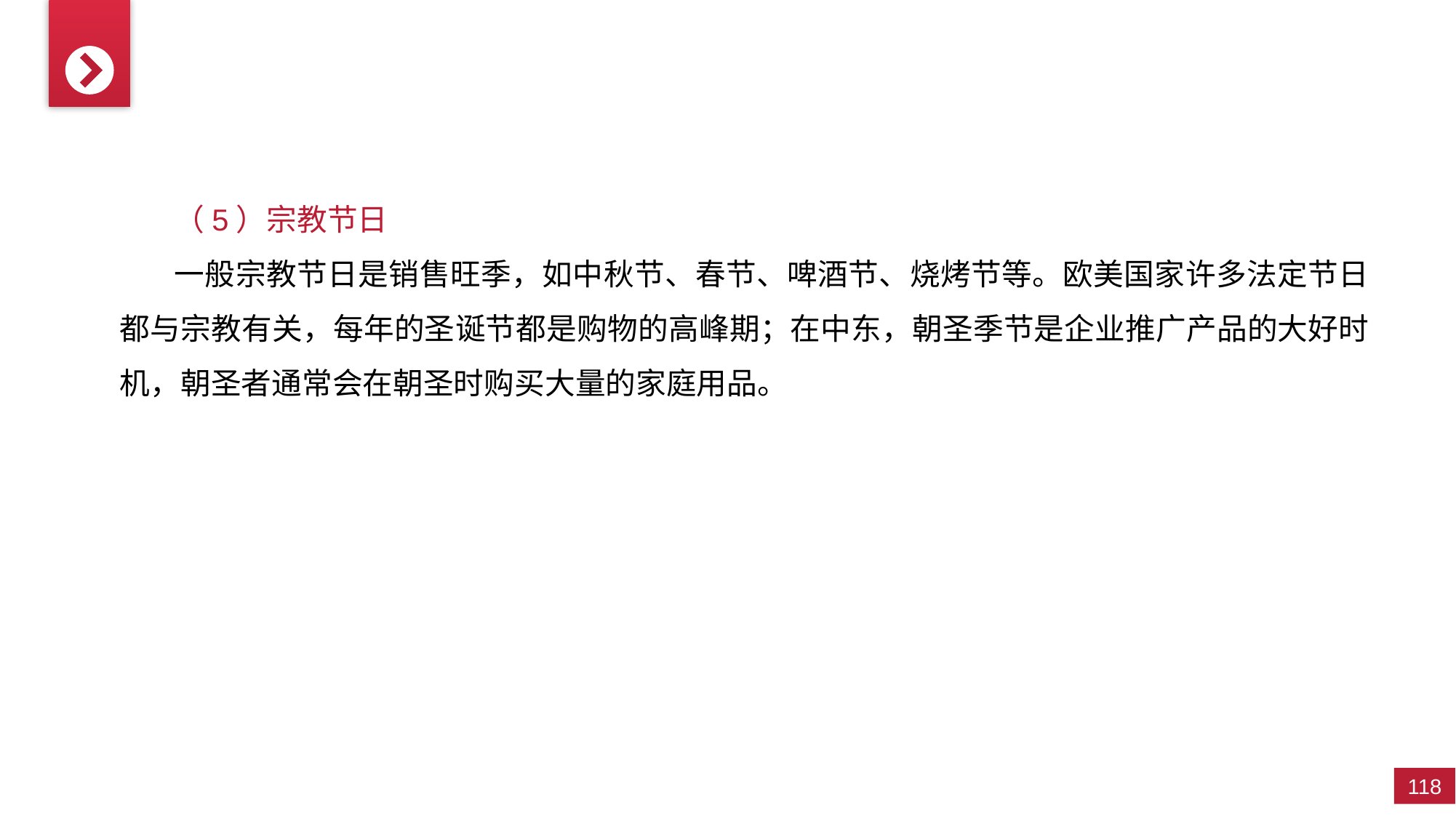

（5）宗教节日
一般宗教节日是销售旺季，如中秋节、春节、啤酒节、烧烤节等。欧美国家许多法定节日都与宗教有关，每年的圣诞节都是购物的高峰期；在中东，朝圣季节是企业推广产品的大好时机，朝圣者通常会在朝圣时购买大量的家庭用品。